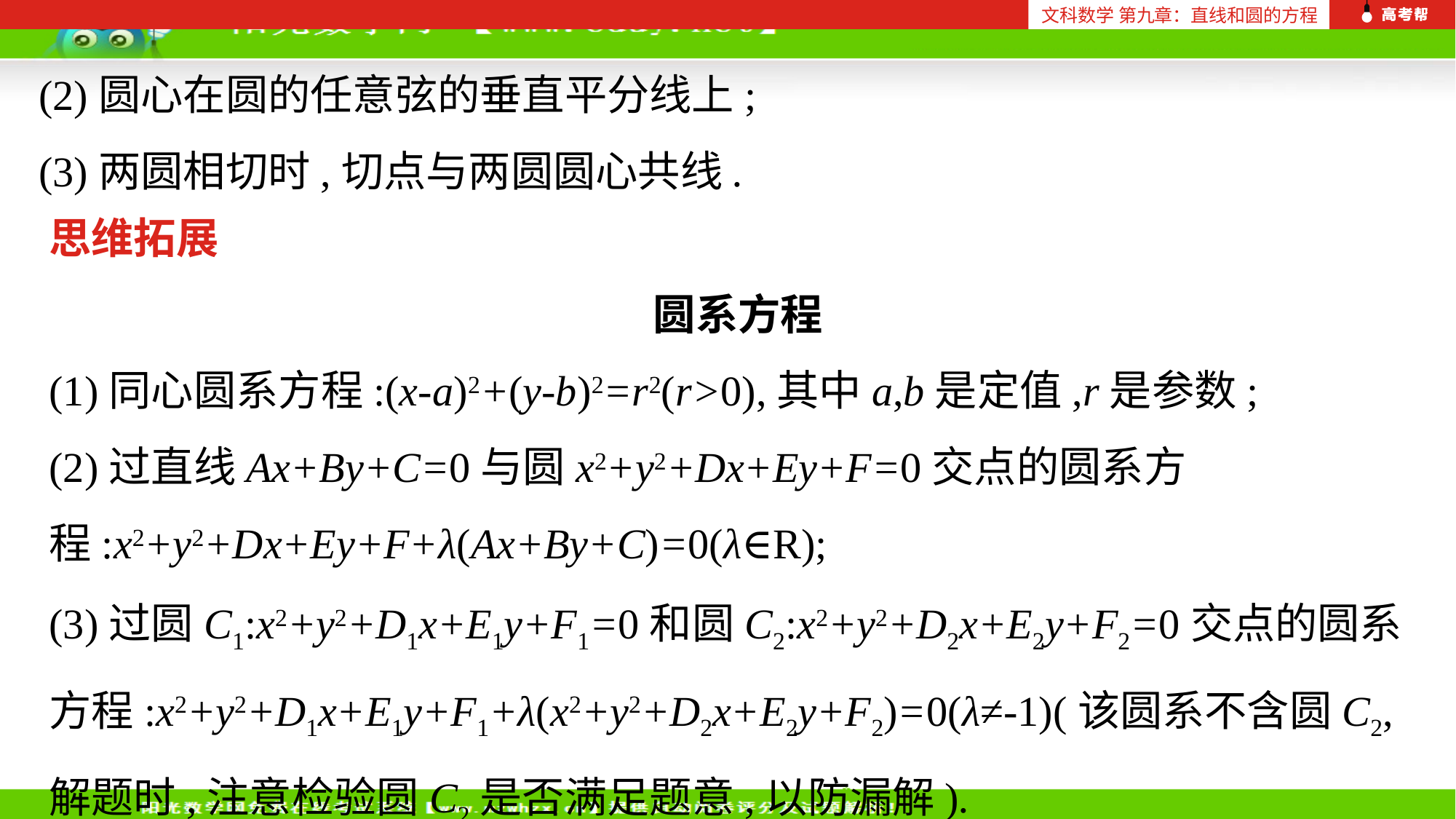

文科数学 第九章：直线和圆的方程

(2)圆心在圆的任意弦的垂直平分线上;
(3)两圆相切时,切点与两圆圆心共线.
思维拓展
圆系方程
(1)同心圆系方程:(x-a)2+(y-b)2=r2(r>0),其中a,b是定值,r是参数;
(2)过直线Ax+By+C=0与圆x2+y2+Dx+Ey+F=0交点的圆系方程:x2+y2+Dx+Ey+F+λ(Ax+By+C)=0(λ∈R);
(3)过圆C1:x2+y2+D1x+E1y+F1=0和圆C2:x2+y2+D2x+E2y+F2=0交点的圆系方程:x2+y2+D1x+E1y+F1+λ(x2+y2+D2x+E2y+F2)=0(λ≠-1)(该圆系不含圆C2,解题时,注意检验圆C2是否满足题意,以防漏解).